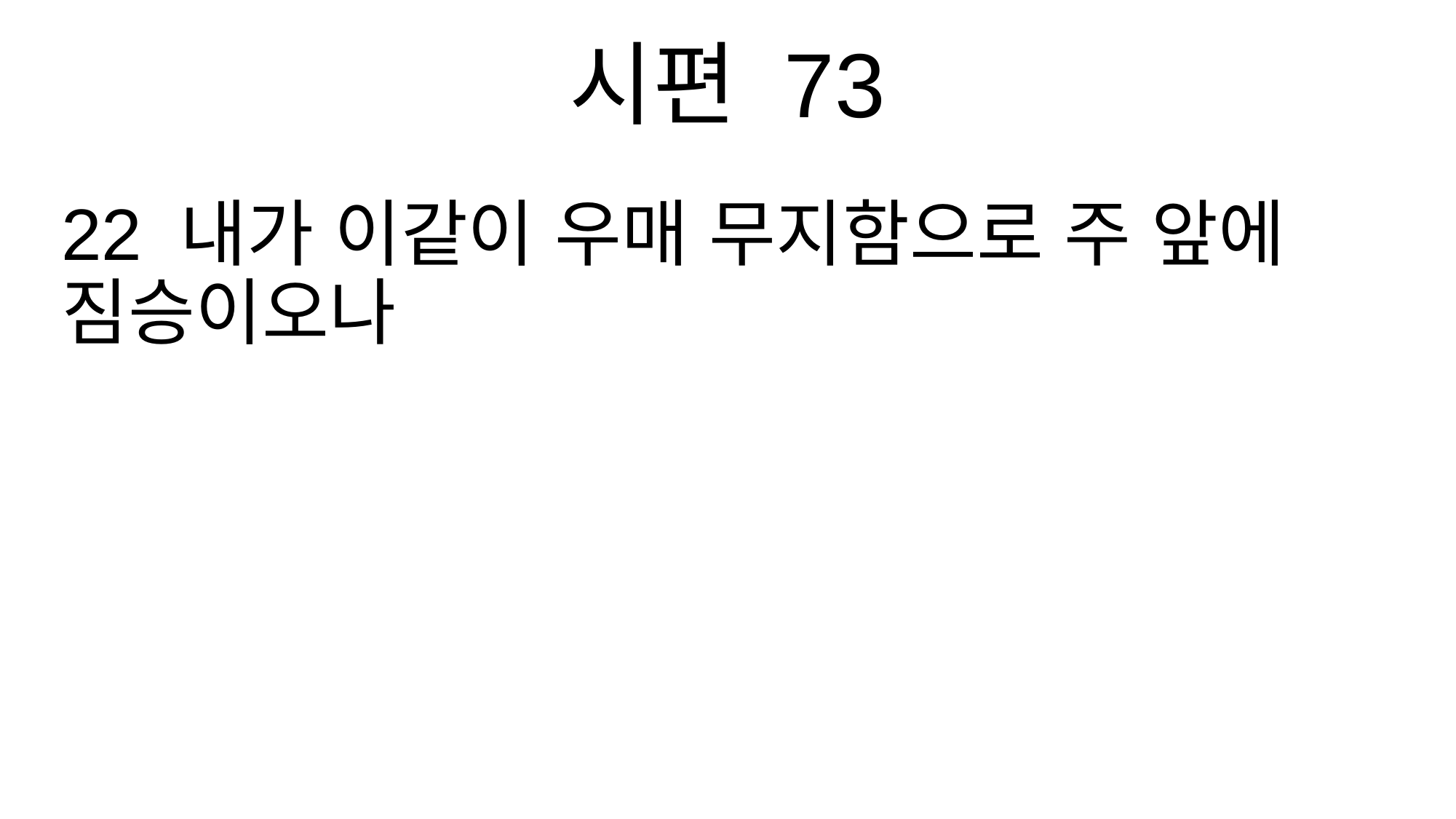

시편 73
22 내가 이같이 우매 무지함으로 주 앞에 짐승이오나